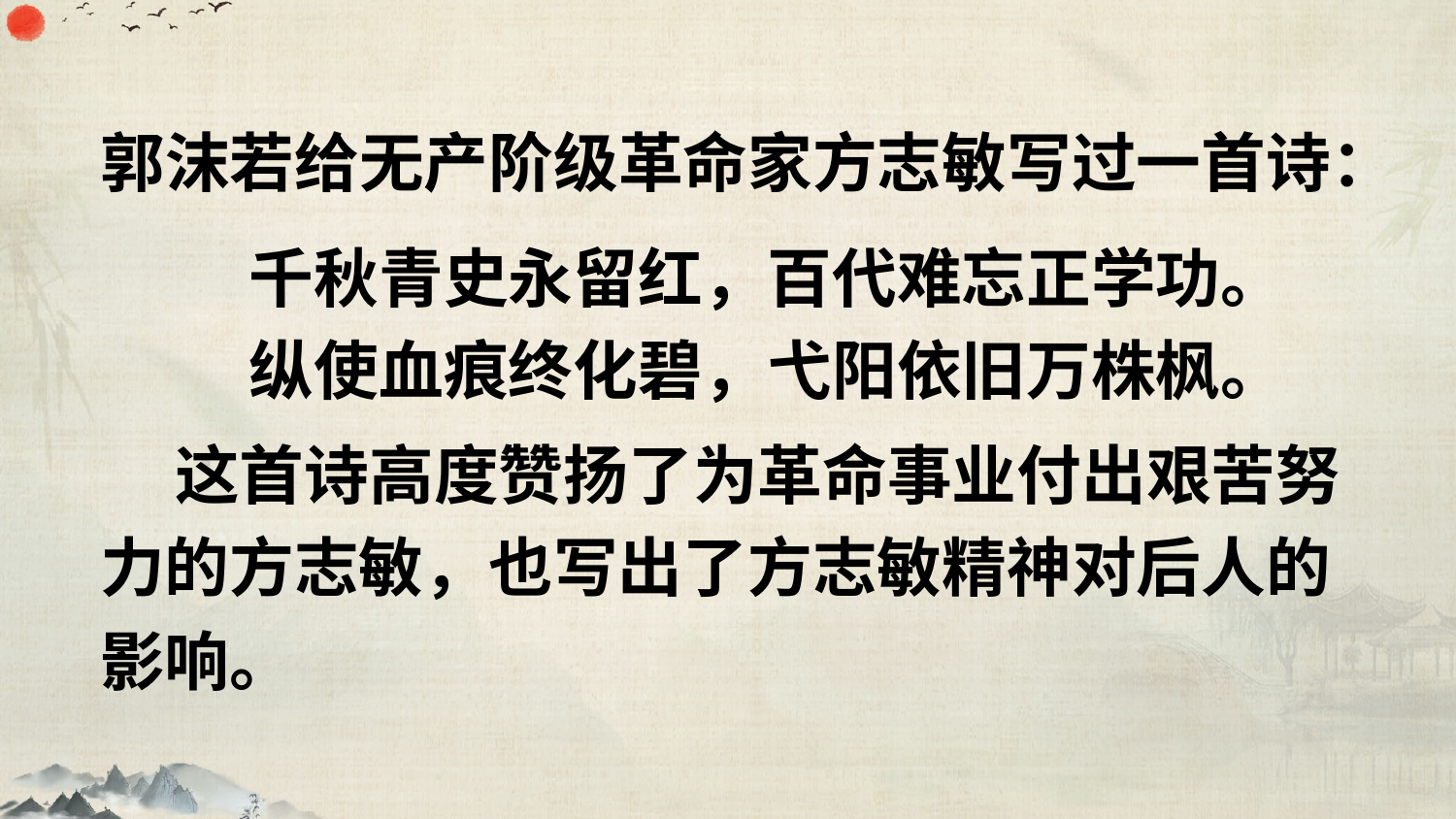

郭沫若给无产阶级革命家方志敏写过一首诗：
千秋青史永留红，百代难忘正学功。
纵使血痕终化碧，弋阳依旧万株枫。
    这首诗高度赞扬了为革命事业付出艰苦努力的方志敏，也写出了方志敏精神对后人的影响。